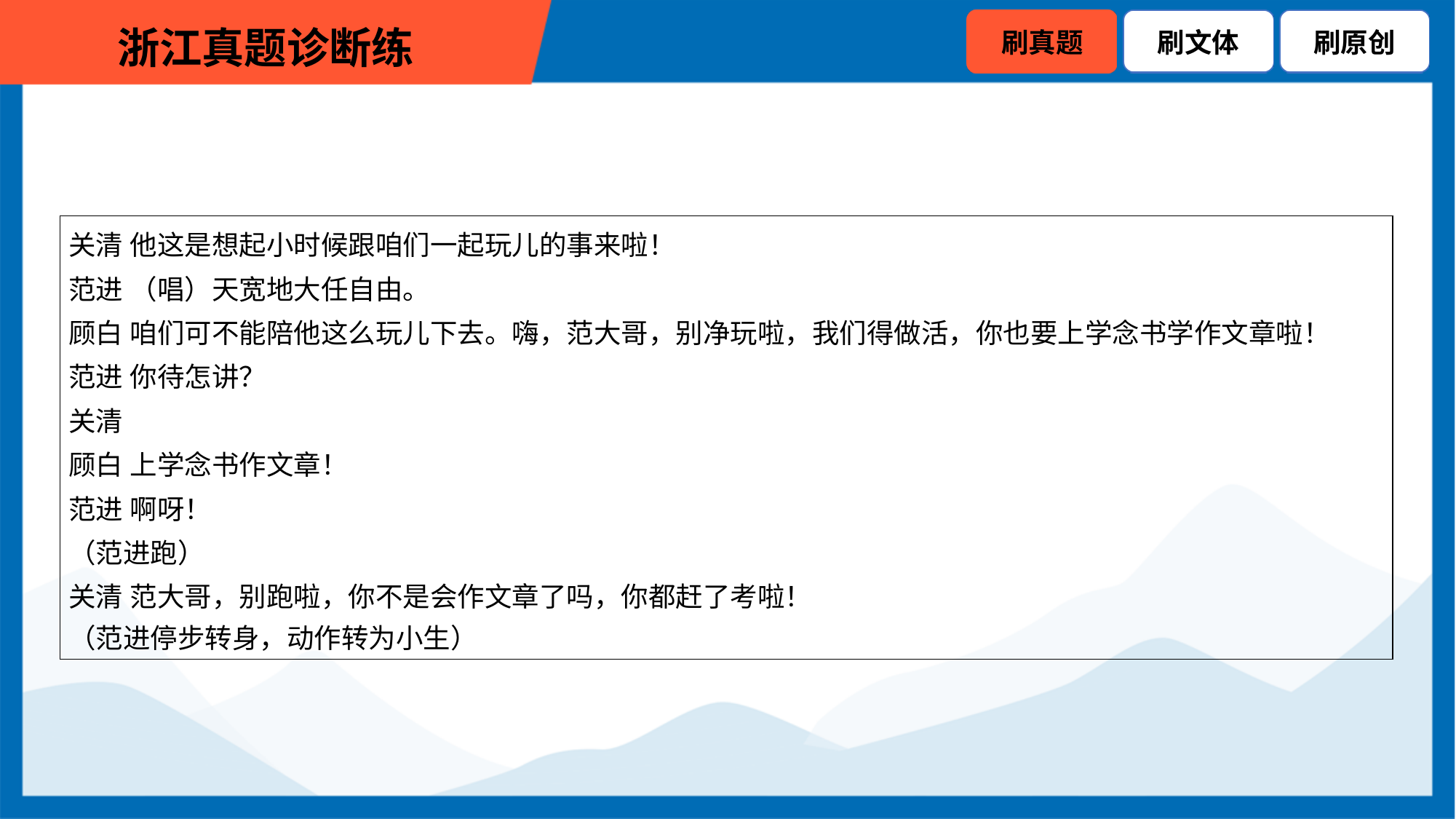

| 关清 他这是想起小时候跟咱们一起玩儿的事来啦！ 范进 （唱）天宽地大任自由。 顾白 咱们可不能陪他这么玩儿下去。嗨，范大哥，别净玩啦，我们得做活，你也要上学念书学作文章啦！ 范进 你待怎讲？ 关清 顾白 上学念书作文章！ 范进 啊呀！ （范进跑） 关清 范大哥，别跑啦，你不是会作文章了吗，你都赶了考啦！ （范进停步转身，动作转为小生） |
| --- |